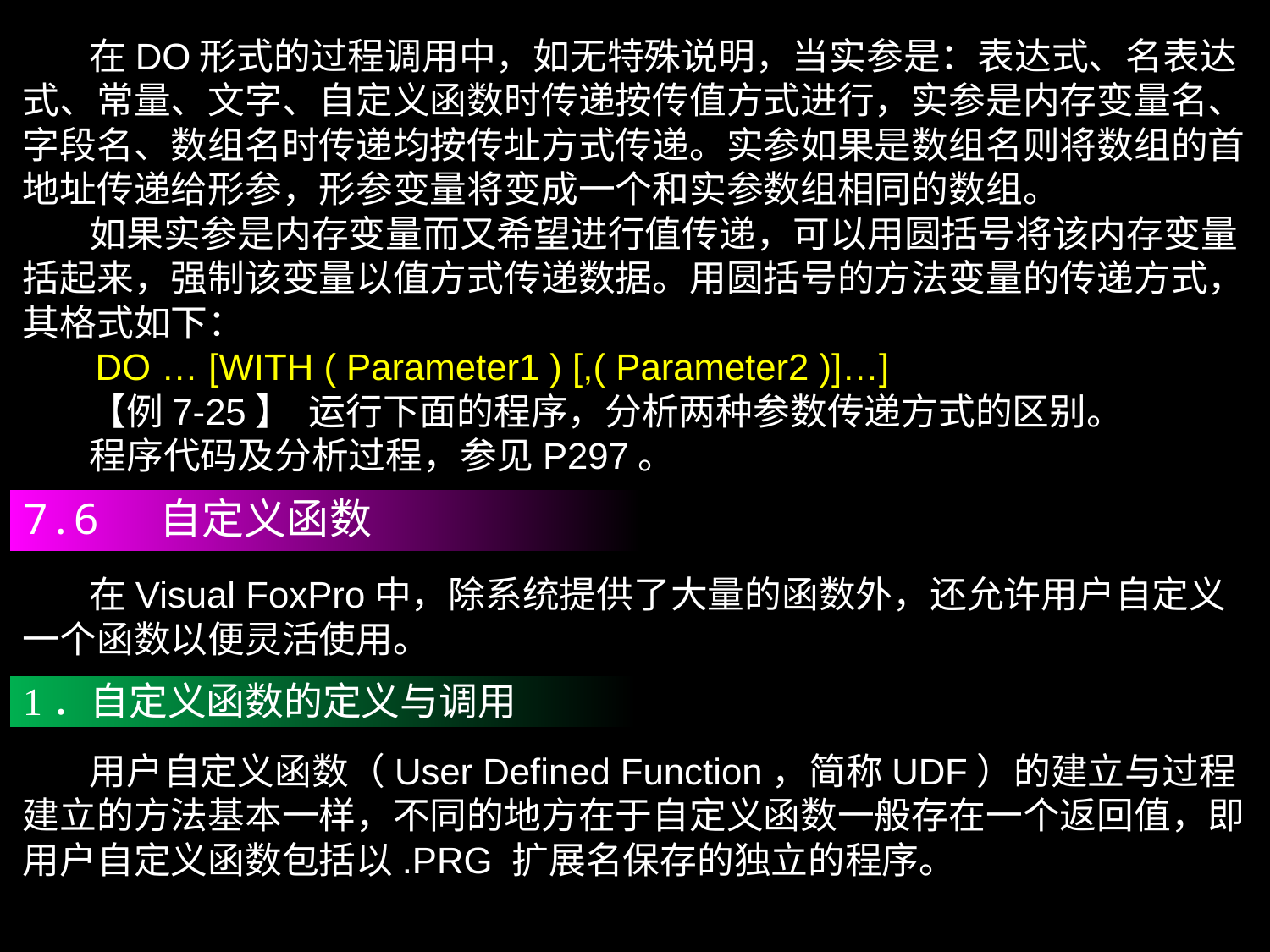

在DO形式的过程调用中，如无特殊说明，当实参是：表达式、名表达式、常量、文字、自定义函数时传递按传值方式进行，实参是内存变量名、字段名、数组名时传递均按传址方式传递。实参如果是数组名则将数组的首地址传递给形参，形参变量将变成一个和实参数组相同的数组。
       如果实参是内存变量而又希望进行值传递，可以用圆括号将该内存变量括起来，强制该变量以值方式传递数据。用圆括号的方法变量的传递方式，其格式如下：
       DO … [WITH ( Parameter1 ) [,( Parameter2 )]…]
       【例7-25】  运行下面的程序，分析两种参数传递方式的区别。
       程序代码及分析过程，参见P297。
7.6  自定义函数
       在Visual FoxPro中，除系统提供了大量的函数外，还允许用户自定义一个函数以便灵活使用。
1．自定义函数的定义与调用
       用户自定义函数（User Defined Function，简称UDF）的建立与过程建立的方法基本一样，不同的地方在于自定义函数一般存在一个返回值，即用户自定义函数包括以.PRG 扩展名保存的独立的程序。